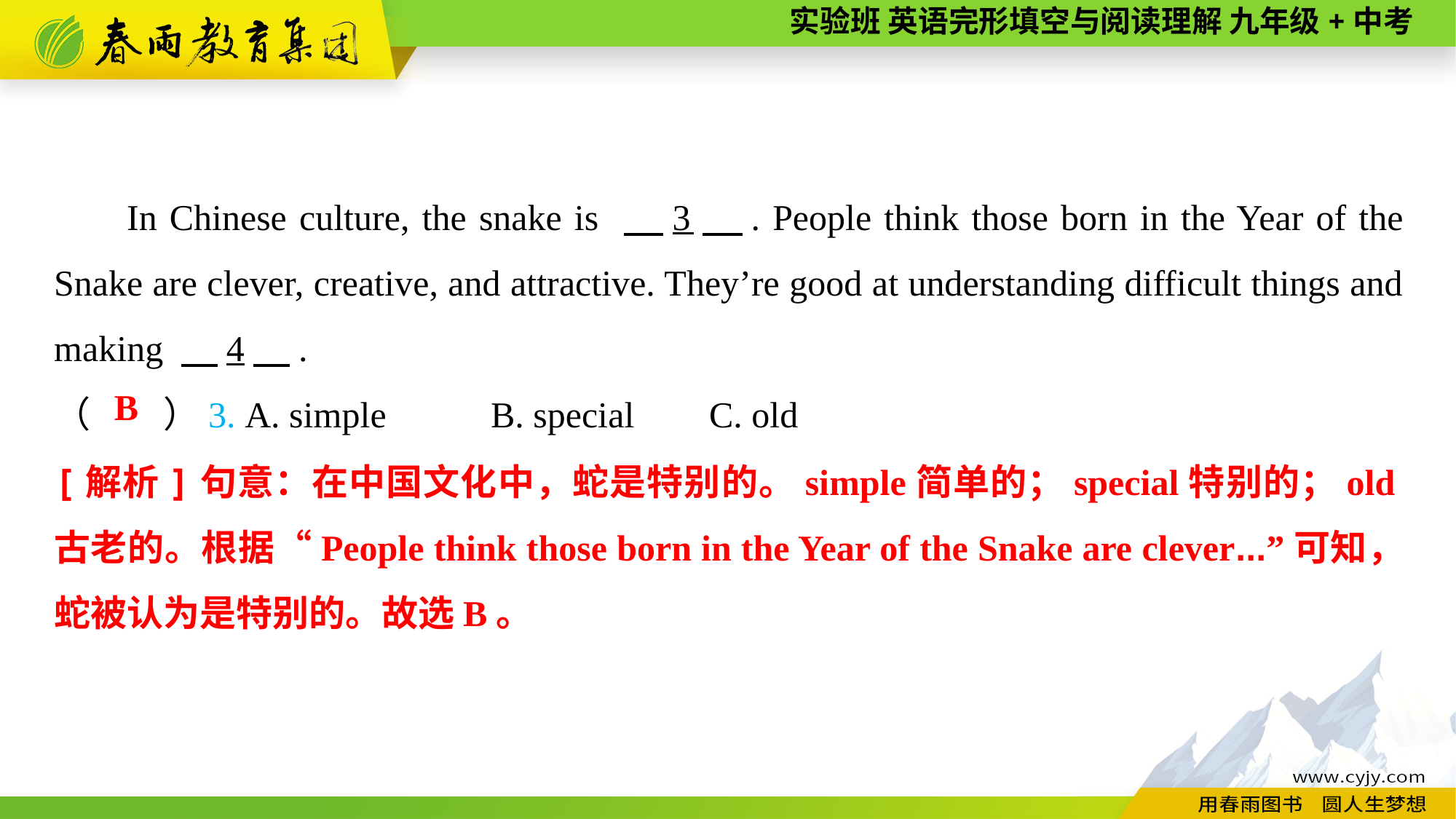

In Chinese culture, the snake is 　3　. People think those born in the Year of the Snake are clever, creative, and attractive. They’re good at understanding difficult things and making 　4　.
（　　）3. A. simple	B. special	C. old
B
[解析]句意：在中国文化中，蛇是特别的。simple简单的；special特别的；old古老的。根据“People think those born in the Year of the Snake are clever...”可知，蛇被认为是特别的。故选B。